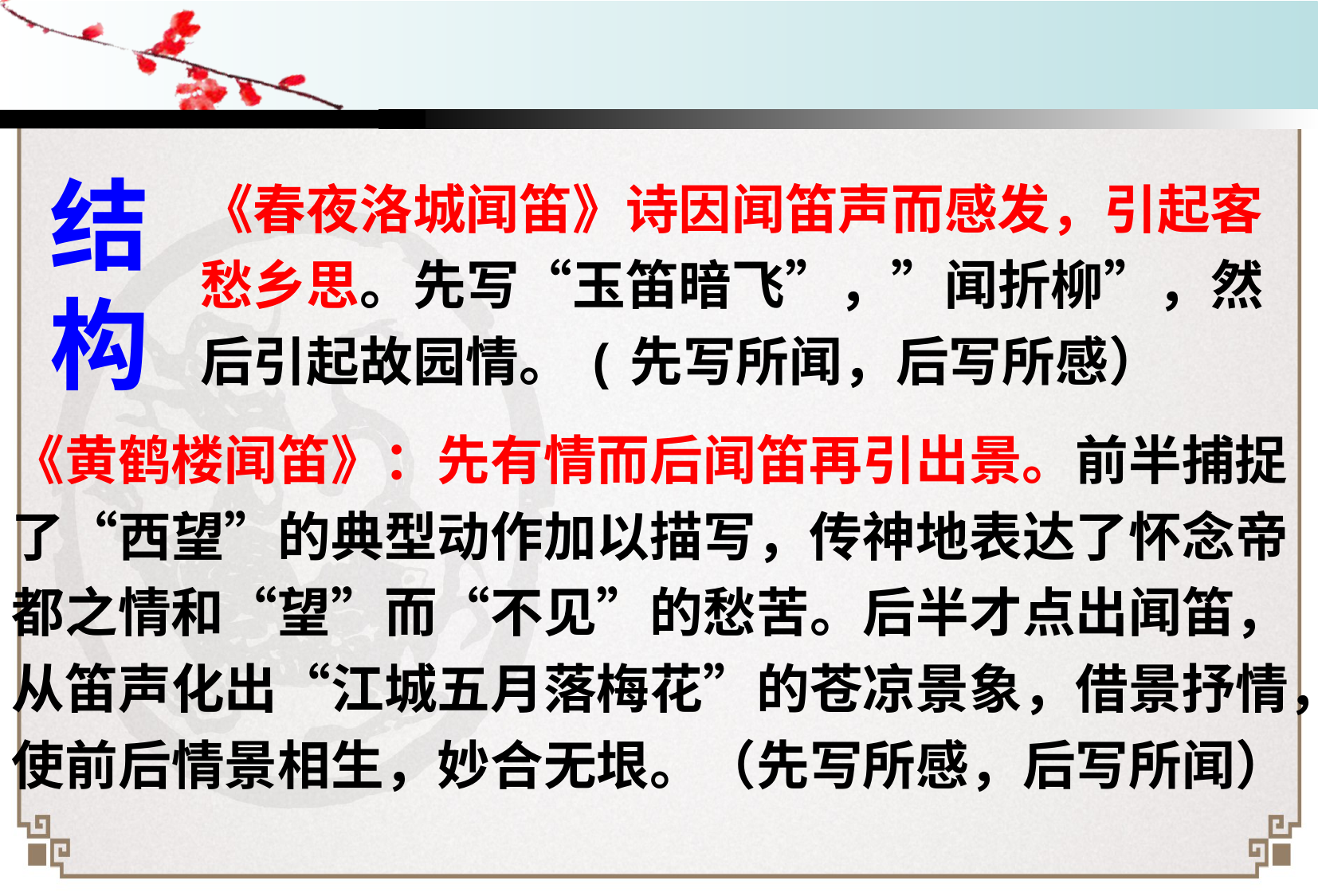

《春夜洛城闻笛》诗因闻笛声而感发，引起客愁乡思。先写“玉笛暗飞”，”闻折柳”，然后引起故园情。(先写所闻，后写所感）
结
构
《黄鹤楼闻笛》：先有情而后闻笛再引出景。前半捕捉了“西望”的典型动作加以描写，传神地表达了怀念帝都之情和“望”而“不见”的愁苦。后半才点出闻笛，从笛声化出“江城五月落梅花”的苍凉景象，借景抒情，使前后情景相生，妙合无垠。（先写所感，后写所闻）